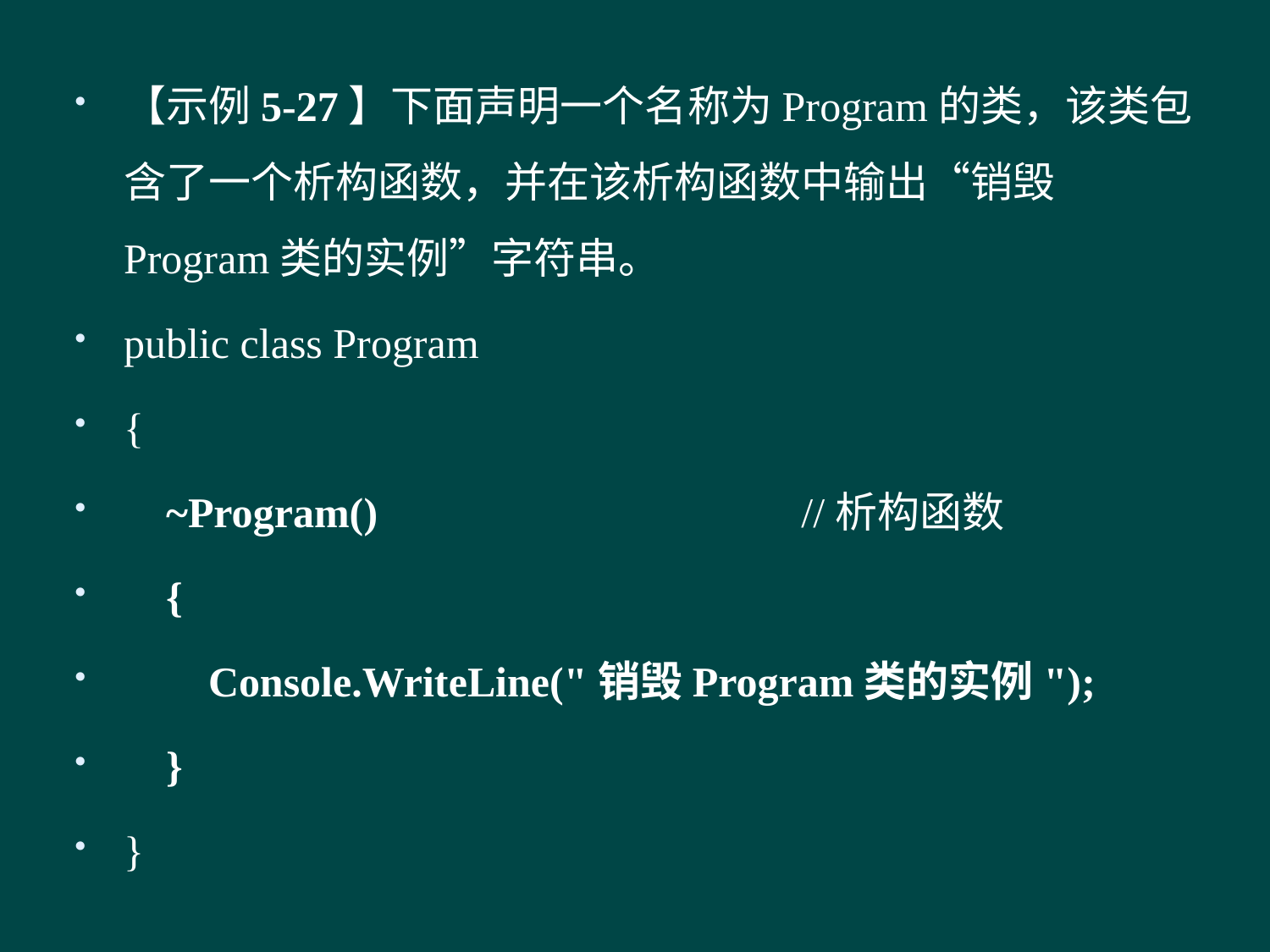

#
【示例5-27】下面声明一个名称为Program的类，该类包含了一个析构函数，并在该析构函数中输出“销毁Program类的实例”字符串。
public class Program
{
    ~Program()                                        //析构函数
    {
        Console.WriteLine("销毁Program类的实例");
    }
}